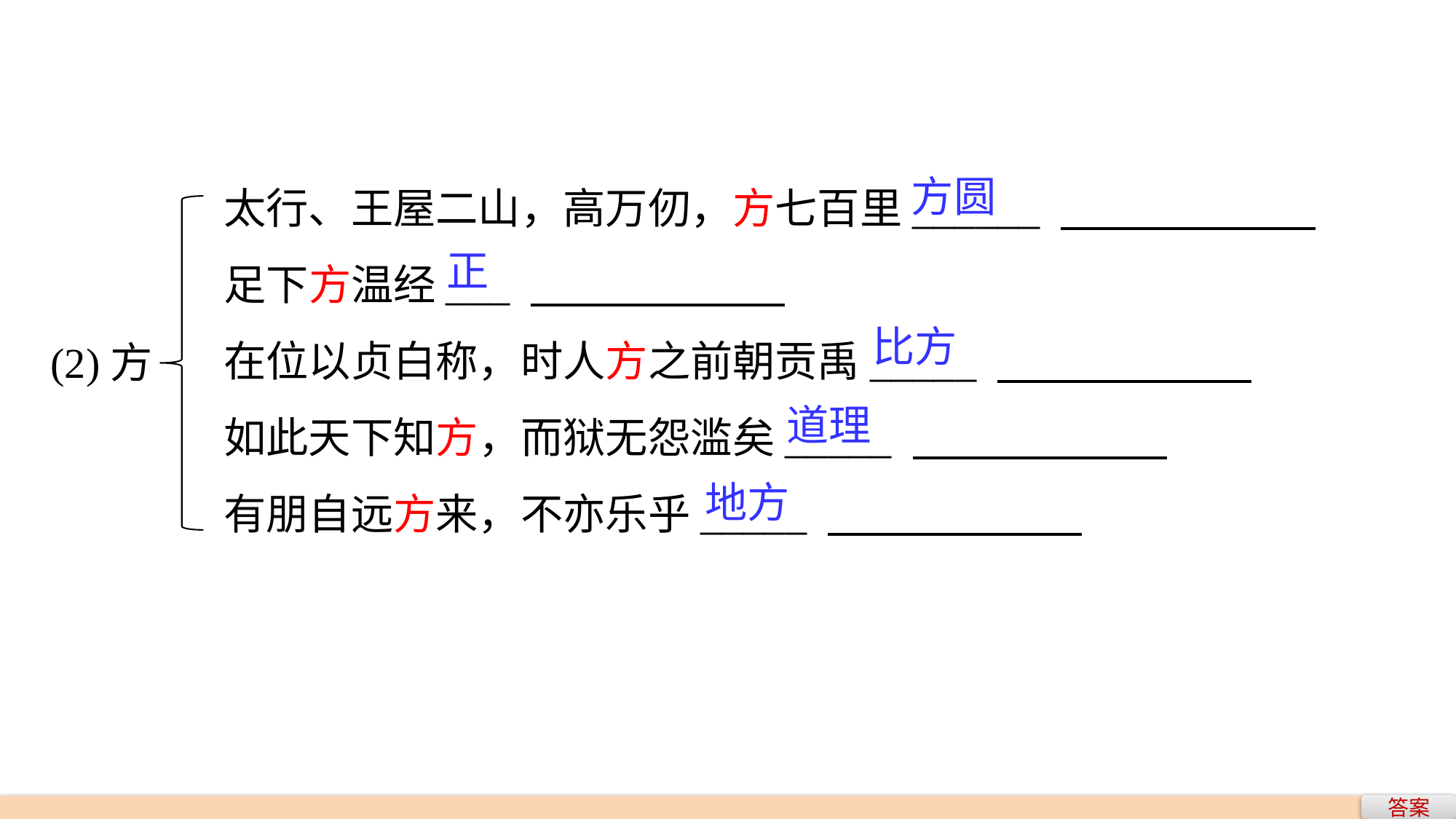

太行、王屋二山，高万仞，方七百里______
足下方温经___
在位以贞白称，时人方之前朝贡禹_____
如此天下知方，而狱无怨滥矣_____
有朋自远方来，不亦乐乎_____
方圆

正
(2)方
比方
道理
地方
答案